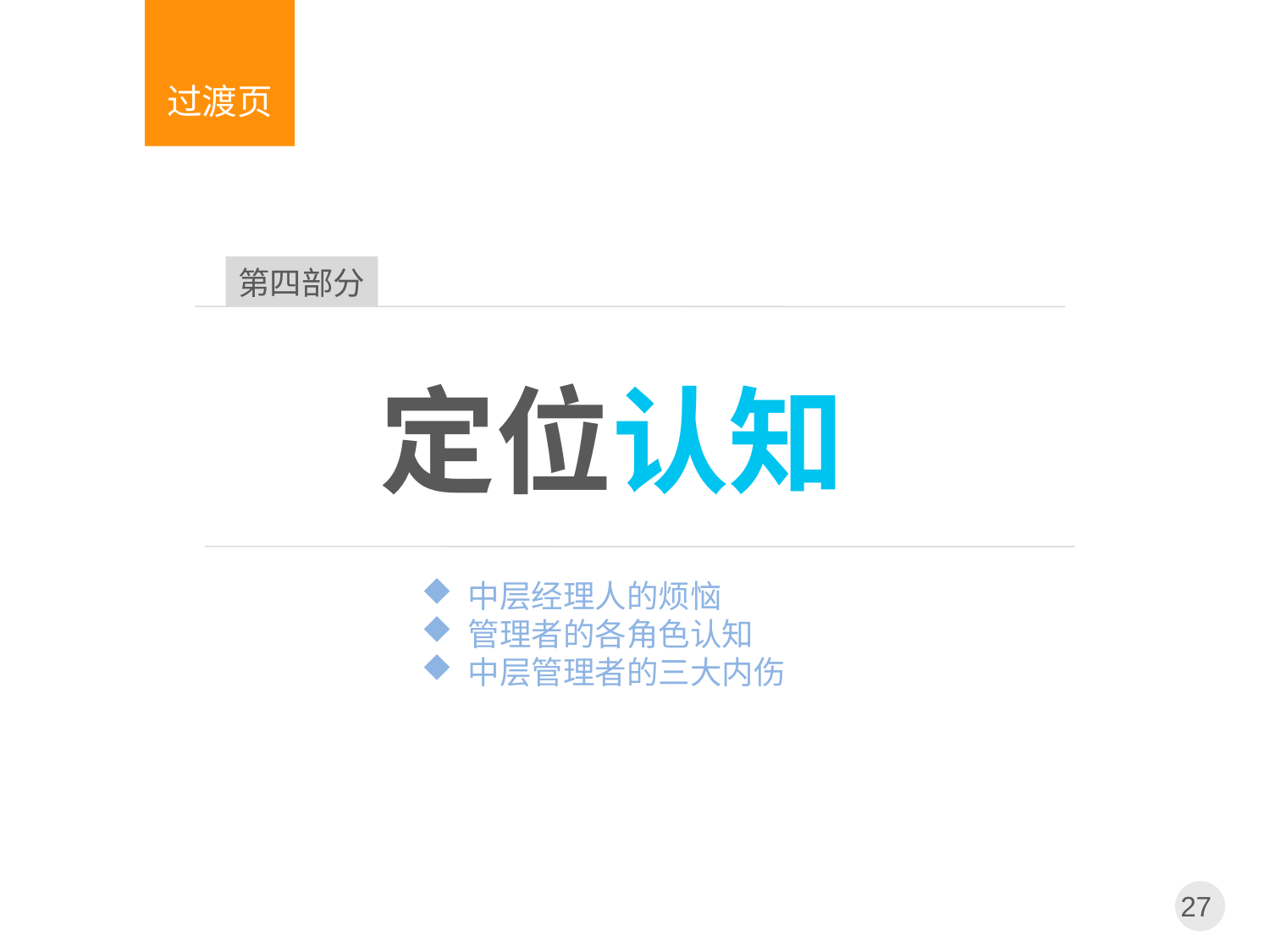

第四部分
定位认知
 中层经理人的烦恼
 管理者的各角色认知
 中层管理者的三大内伤